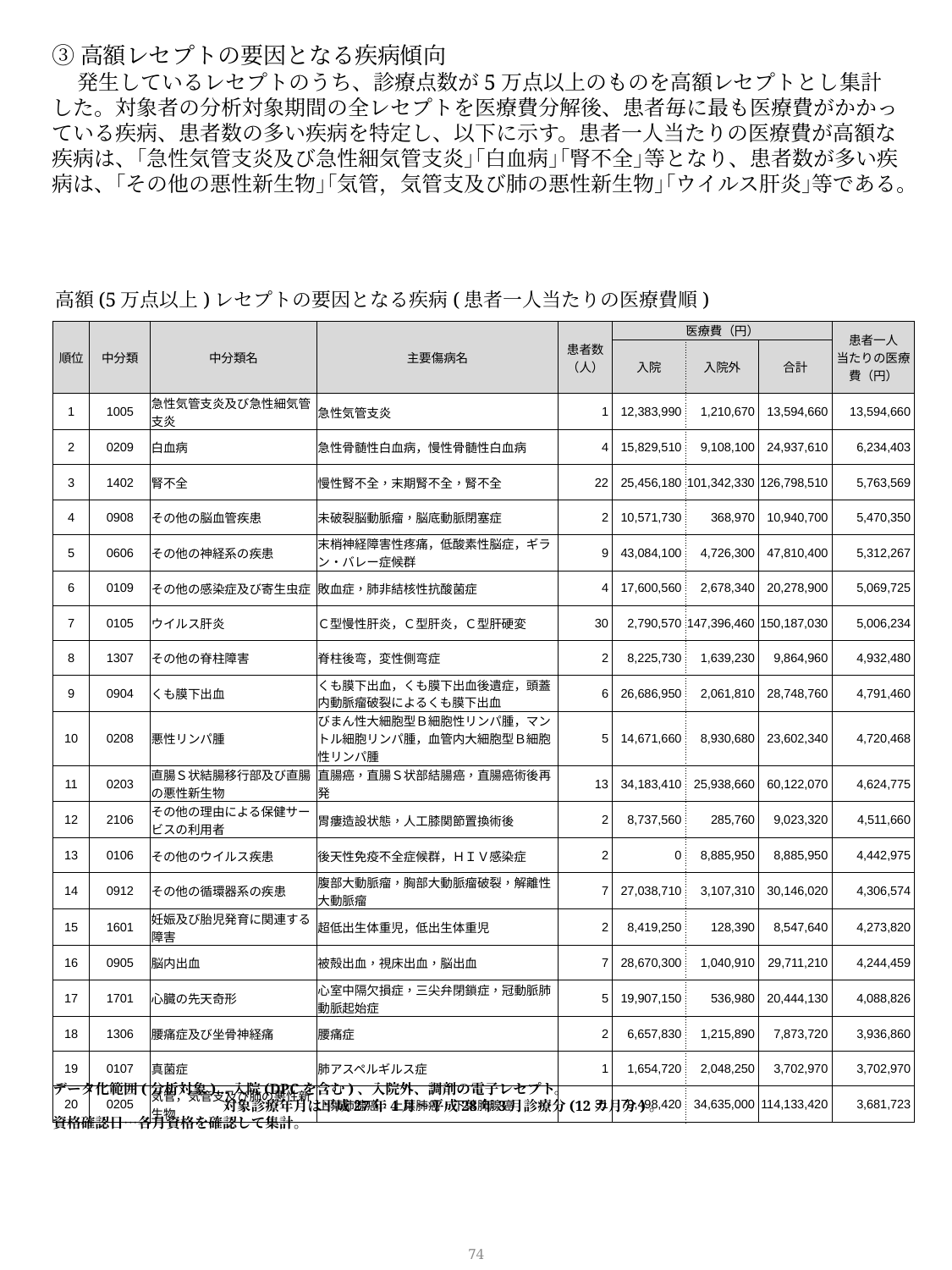

③高額レセプトの要因となる疾病傾向
発生しているレセプトのうち、診療点数が5万点以上のものを高額レセプトとし集計した。対象者の分析対象期間の全レセプトを医療費分解後、患者毎に最も医療費がかかっている疾病、患者数の多い疾病を特定し、以下に示す。患者一人当たりの医療費が高額な疾病は、｢急性気管支炎及び急性細気管支炎｣｢白血病｣｢腎不全｣等となり、患者数が多い疾病は、｢その他の悪性新生物｣｢気管，気管支及び肺の悪性新生物｣｢ウイルス肝炎｣等である。

高額(5万点以上)レセプトの要因となる疾病(患者一人当たりの医療費順)
| 順位 | 中分類 | 中分類名 | 主要傷病名 | 患者数 （人） | 医療費（円） |  |  | 患者一人 当たりの医療費（円） |
| --- | --- | --- | --- | --- | --- | --- | --- | --- |
|  |  |  |  |  | 入院 | 入院外 | 合計 |  |
| 1 | 1005 | 急性気管支炎及び急性細気管支炎 | 急性気管支炎 | 1 | 12,383,990 | 1,210,670 | 13,594,660 | 13,594,660 |
| 2 | 0209 | 白血病 | 急性骨髄性白血病，慢性骨髄性白血病 | 4 | 15,829,510 | 9,108,100 | 24,937,610 | 6,234,403 |
| 3 | 1402 | 腎不全 | 慢性腎不全，末期腎不全，腎不全 | 22 | 25,456,180 | 101,342,330 | 126,798,510 | 5,763,569 |
| 4 | 0908 | その他の脳血管疾患 | 未破裂脳動脈瘤，脳底動脈閉塞症 | 2 | 10,571,730 | 368,970 | 10,940,700 | 5,470,350 |
| 5 | 0606 | その他の神経系の疾患 | 末梢神経障害性疼痛，低酸素性脳症，ギラン・バレー症候群 | 9 | 43,084,100 | 4,726,300 | 47,810,400 | 5,312,267 |
| 6 | 0109 | その他の感染症及び寄生虫症 | 敗血症，肺非結核性抗酸菌症 | 4 | 17,600,560 | 2,678,340 | 20,278,900 | 5,069,725 |
| 7 | 0105 | ウイルス肝炎 | Ｃ型慢性肝炎，Ｃ型肝炎，Ｃ型肝硬変 | 30 | 2,790,570 | 147,396,460 | 150,187,030 | 5,006,234 |
| 8 | 1307 | その他の脊柱障害 | 脊柱後弯，変性側弯症 | 2 | 8,225,730 | 1,639,230 | 9,864,960 | 4,932,480 |
| 9 | 0904 | くも膜下出血 | くも膜下出血，くも膜下出血後遺症，頭蓋内動脈瘤破裂によるくも膜下出血 | 6 | 26,686,950 | 2,061,810 | 28,748,760 | 4,791,460 |
| 10 | 0208 | 悪性リンパ腫 | びまん性大細胞型Ｂ細胞性リンパ腫，マントル細胞リンパ腫，血管内大細胞型Ｂ細胞性リンパ腫 | 5 | 14,671,660 | 8,930,680 | 23,602,340 | 4,720,468 |
| 11 | 0203 | 直腸Ｓ状結腸移行部及び直腸の悪性新生物 | 直腸癌，直腸Ｓ状部結腸癌，直腸癌術後再発 | 13 | 34,183,410 | 25,938,660 | 60,122,070 | 4,624,775 |
| 12 | 2106 | その他の理由による保健サービスの利用者 | 胃瘻造設状態，人工膝関節置換術後 | 2 | 8,737,560 | 285,760 | 9,023,320 | 4,511,660 |
| 13 | 0106 | その他のウイルス疾患 | 後天性免疫不全症候群，ＨＩＶ感染症 | 2 | 0 | 8,885,950 | 8,885,950 | 4,442,975 |
| 14 | 0912 | その他の循環器系の疾患 | 腹部大動脈瘤，胸部大動脈瘤破裂，解離性大動脈瘤 | 7 | 27,038,710 | 3,107,310 | 30,146,020 | 4,306,574 |
| 15 | 1601 | 妊娠及び胎児発育に関連する障害 | 超低出生体重児，低出生体重児 | 2 | 8,419,250 | 128,390 | 8,547,640 | 4,273,820 |
| 16 | 0905 | 脳内出血 | 被殻出血，視床出血，脳出血 | 7 | 28,670,300 | 1,040,910 | 29,711,210 | 4,244,459 |
| 17 | 1701 | 心臓の先天奇形 | 心室中隔欠損症，三尖弁閉鎖症，冠動脈肺動脈起始症 | 5 | 19,907,150 | 536,980 | 20,444,130 | 4,088,826 |
| 18 | 1306 | 腰痛症及び坐骨神経痛 | 腰痛症 | 2 | 6,657,830 | 1,215,890 | 7,873,720 | 3,936,860 |
| 19 | 0107 | 真菌症 | 肺アスペルギルス症 | 1 | 1,654,720 | 2,048,250 | 3,702,970 | 3,702,970 |
| 20 | 0205 | 気管，気管支及び肺の悪性新生物 | 上葉肺腺癌，上葉肺癌，下葉肺腺癌 | 31 | 79,498,420 | 34,635,000 | 114,133,420 | 3,681,723 |
データ化範囲(分析対象)…入院(DPCを含む)、入院外、調剤の電子レセプト。
　　　　　　　　　　　　対象診療年月は平成27年4月～平成28年3月診療分(12カ月分)。
資格確認日…各月資格を確認して集計。
74